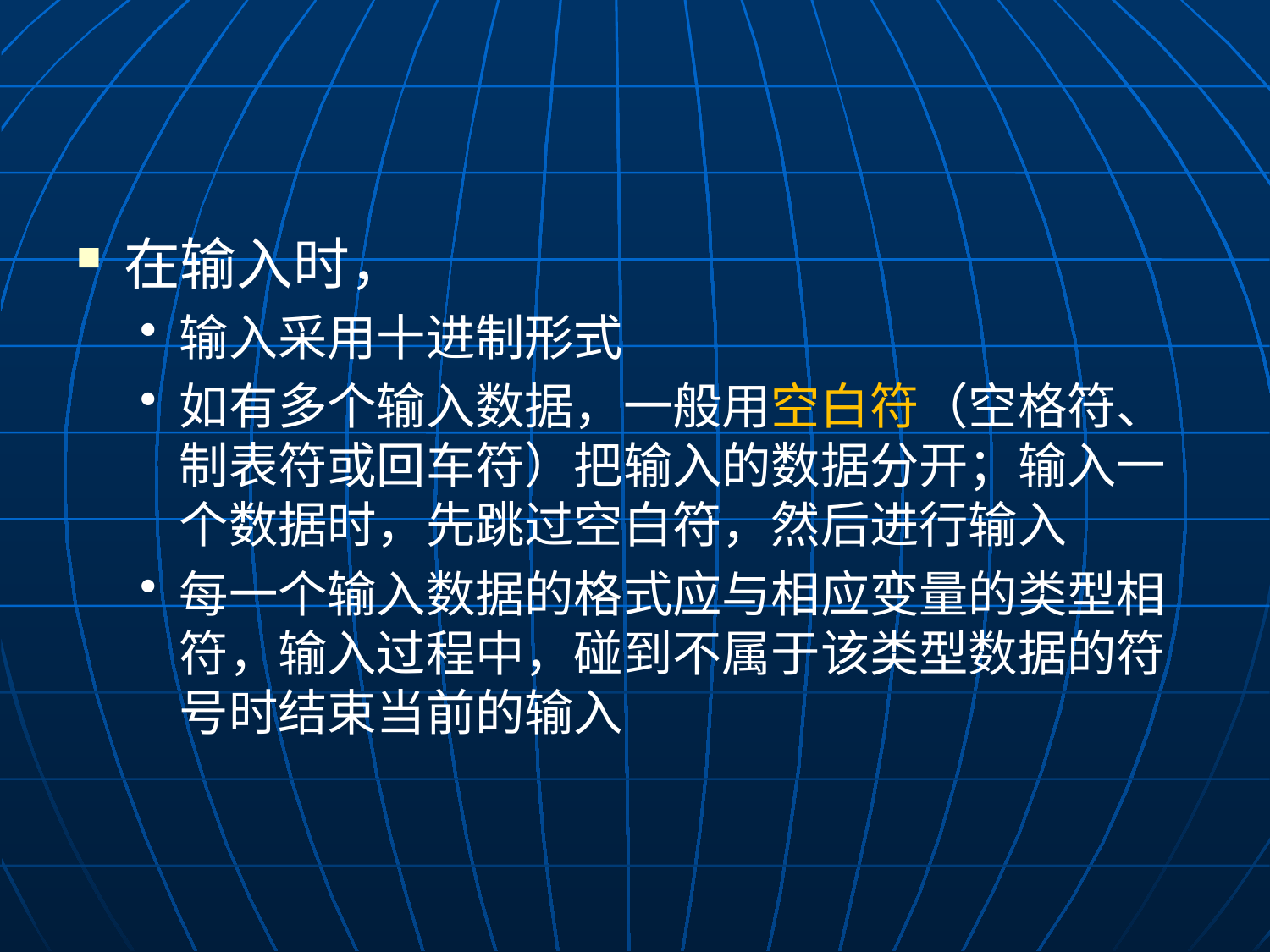

#
在输入时，
输入采用十进制形式
如有多个输入数据，一般用空白符（空格符、制表符或回车符）把输入的数据分开；输入一个数据时，先跳过空白符，然后进行输入
每一个输入数据的格式应与相应变量的类型相符，输入过程中，碰到不属于该类型数据的符号时结束当前的输入